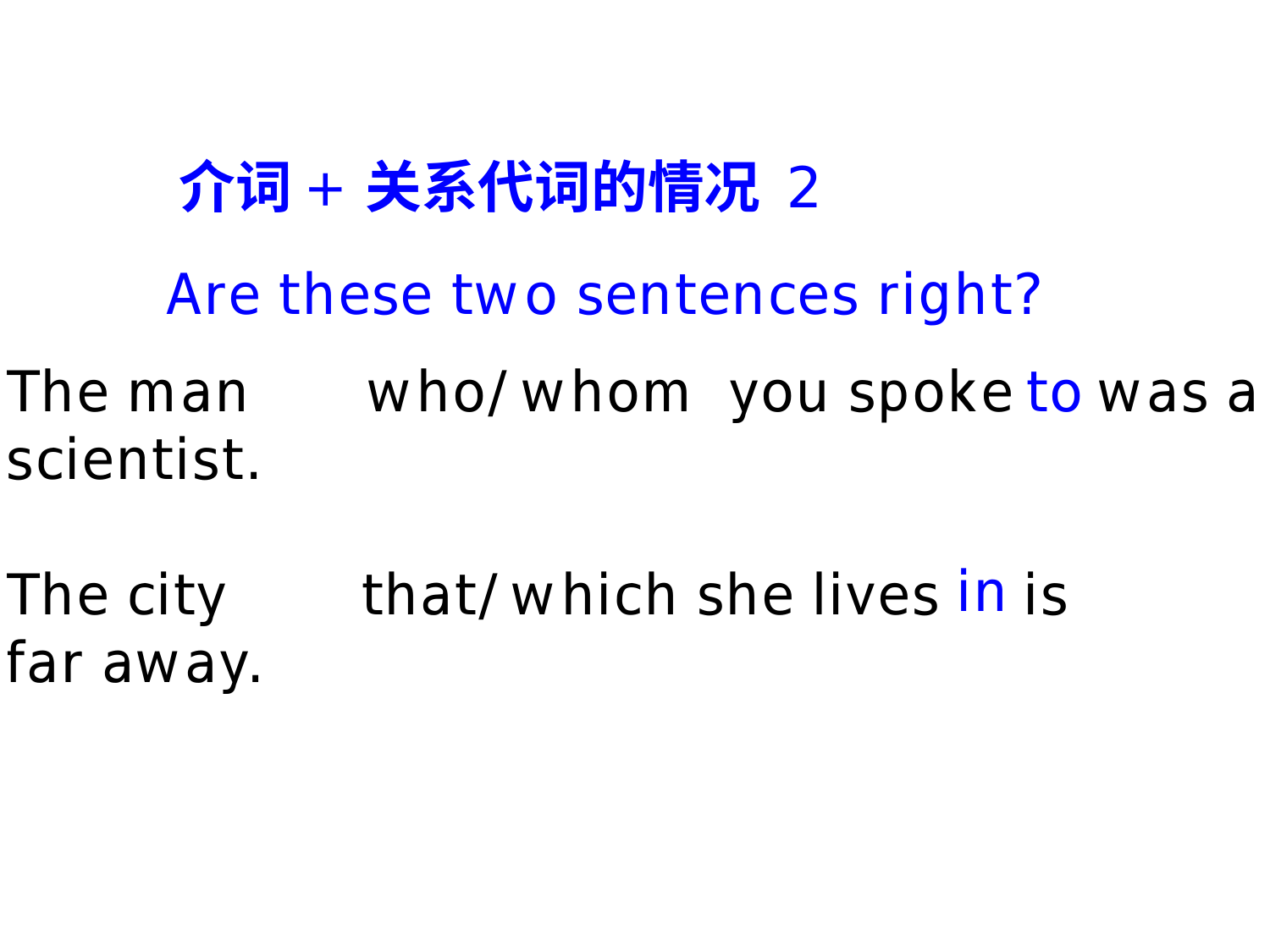

介词+关系代词的情况 2
Are these two sentences right?
The man       who/whom  you spoke     was a
scientist.

The city        that/which she lives     is
far away.
to
in